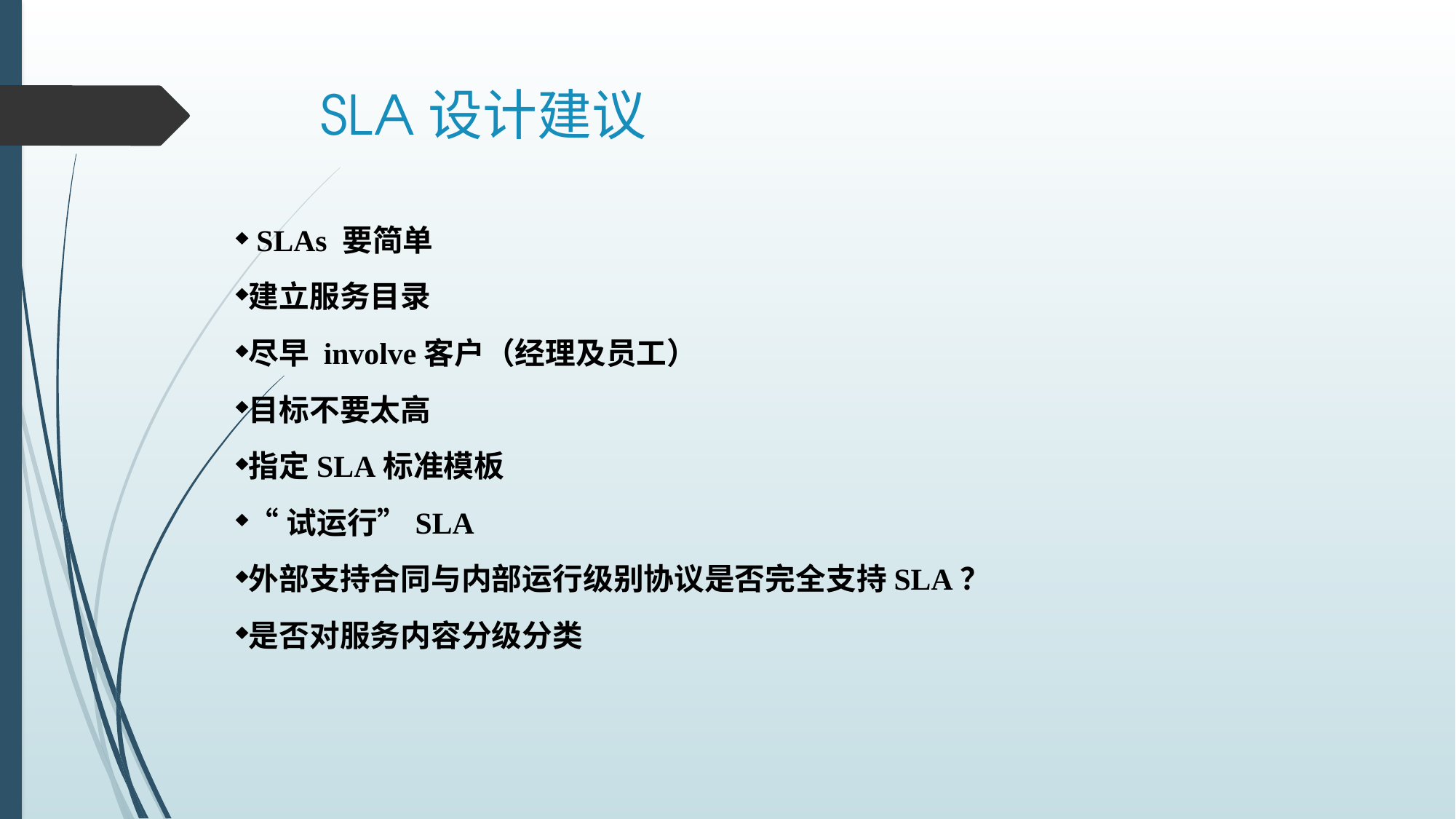

# SLA设计建议
 SLAs 要简单
建立服务目录
尽早 involve客户（经理及员工）
目标不要太高
指定SLA标准模板
“试运行”SLA
外部支持合同与内部运行级别协议是否完全支持SLA？
是否对服务内容分级分类